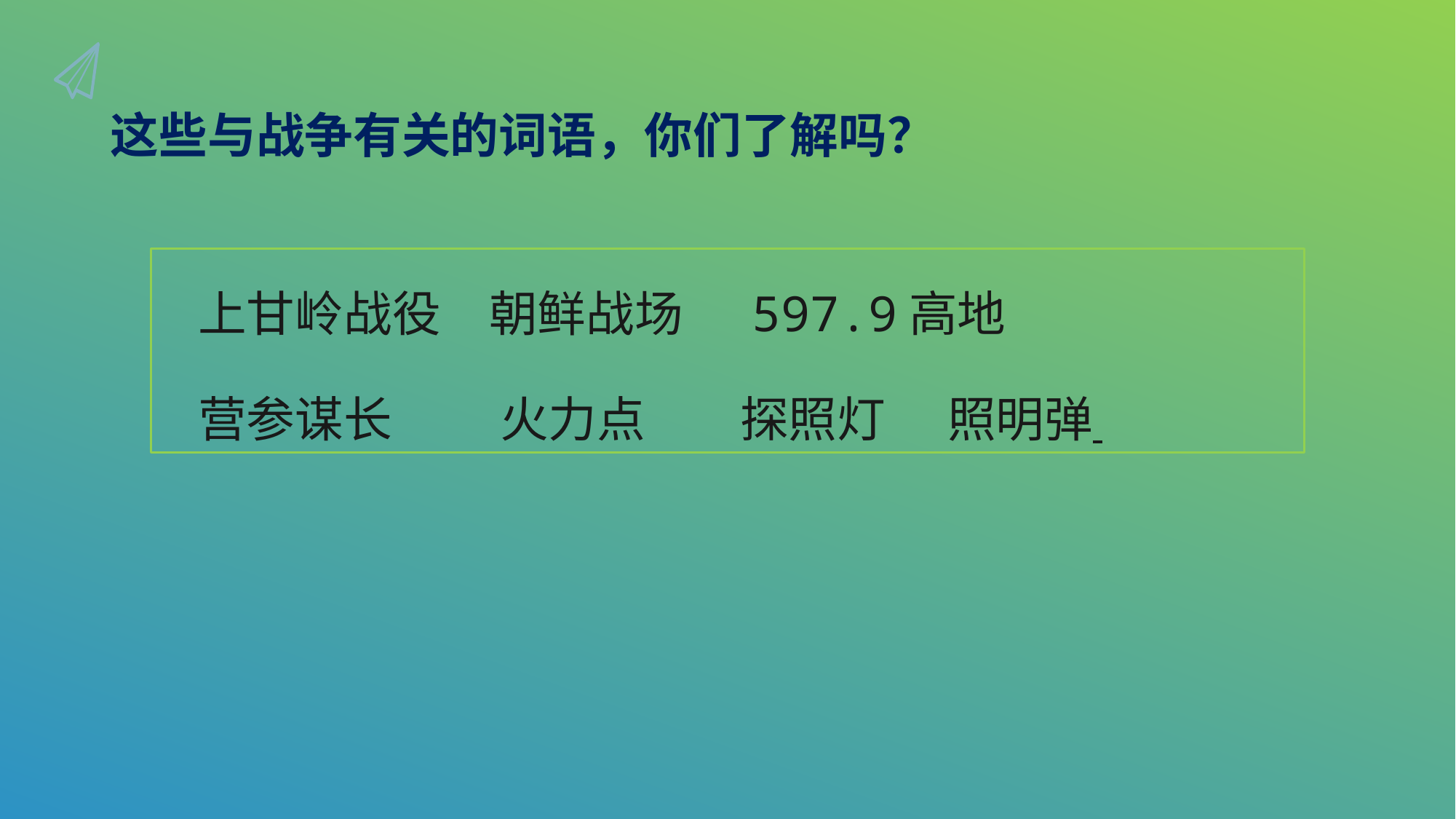

这些与战争有关的词语，你们了解吗？
上甘岭战役	朝鲜战场	   597.9高地
营参谋长	 火力点	   探照灯	  照明弹